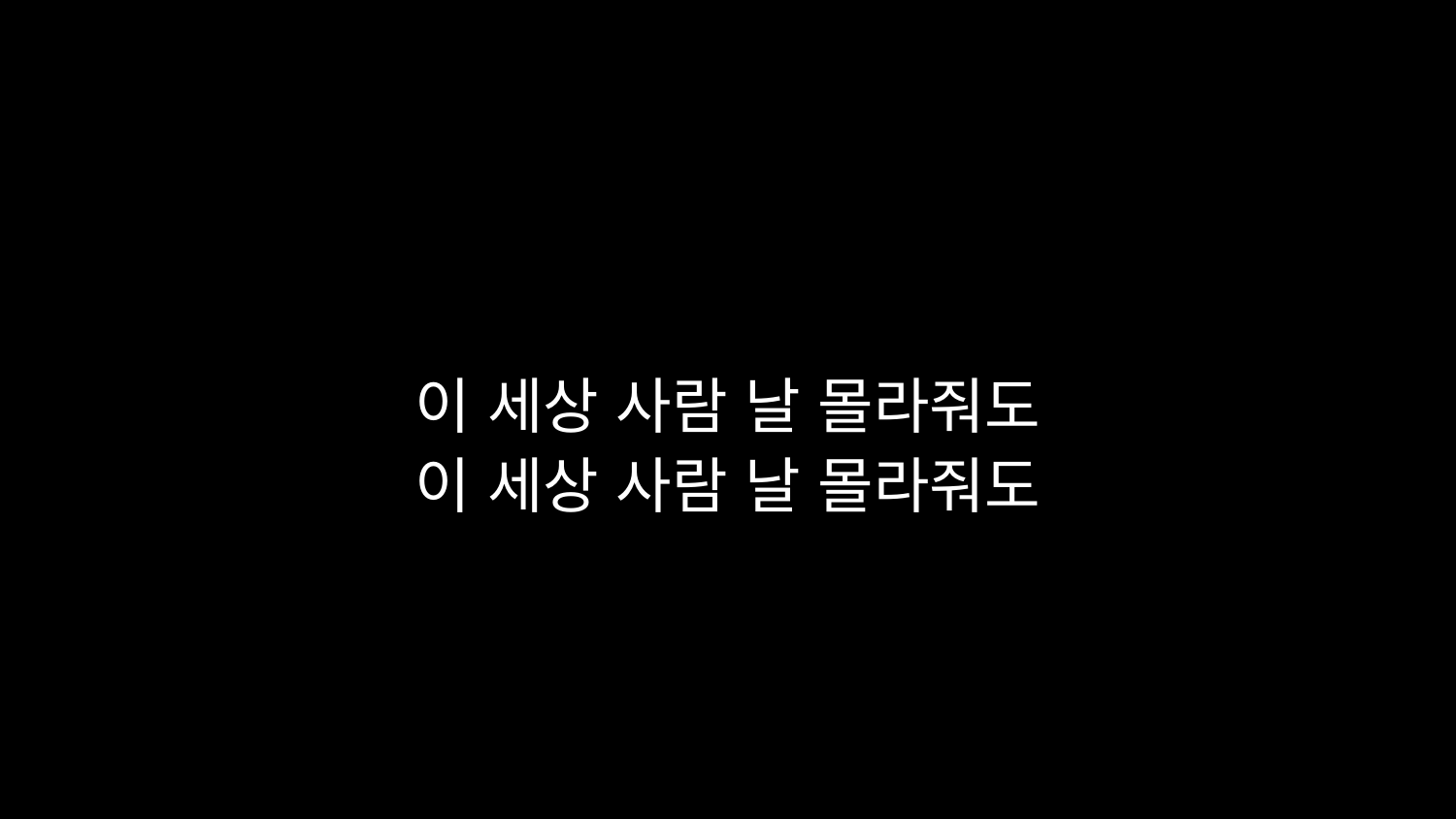

# 이 세상 사람 날 몰라줘도 이 세상 사람 날 몰라줘도